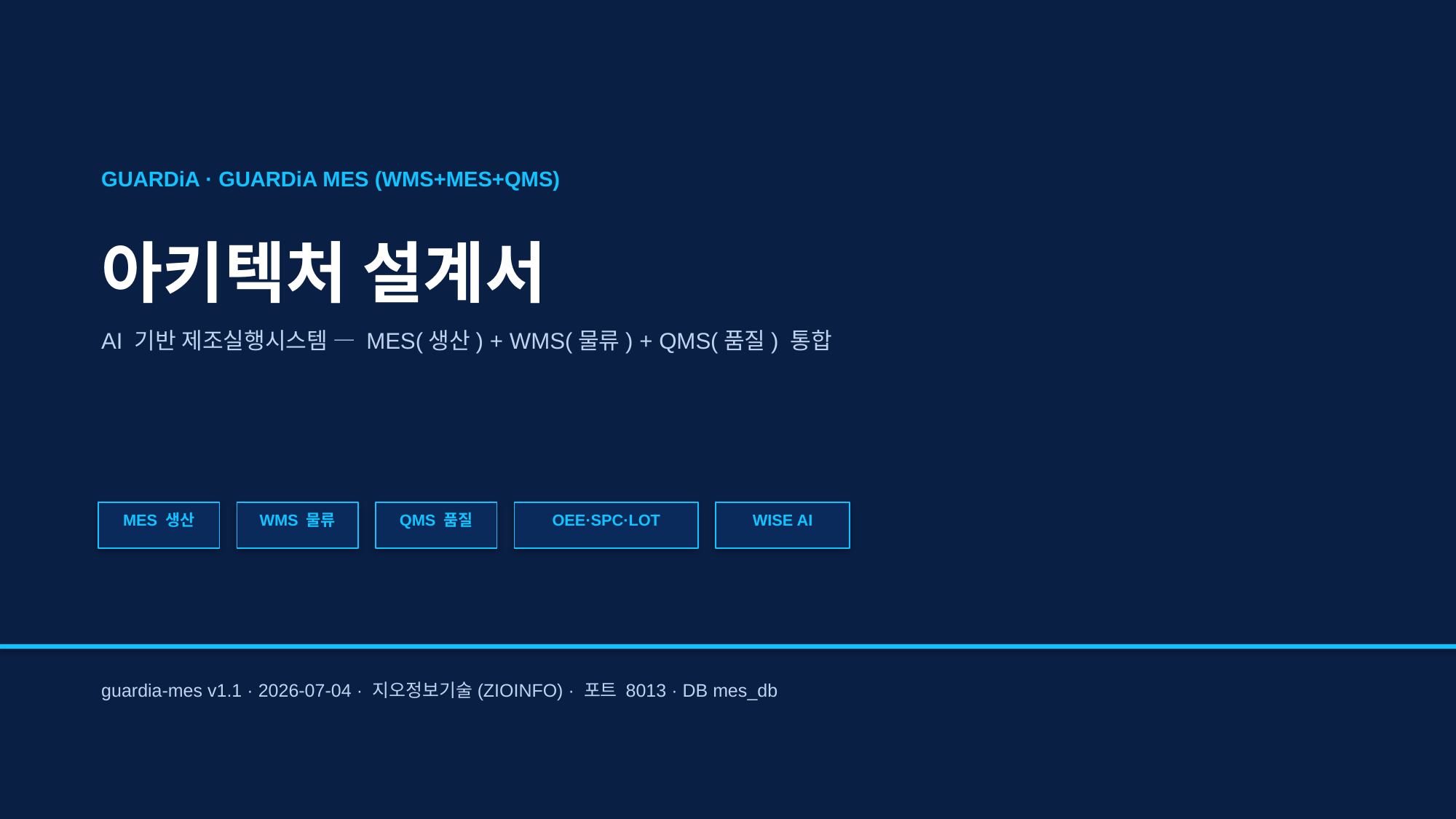

GUARDiA · GUARDiA MES (WMS+MES+QMS)
아키텍처 설계서
AI 기반 제조실행시스템 — MES(생산) + WMS(물류) + QMS(품질) 통합

MES 생산
WMS 물류
QMS 품질
OEE·SPC·LOT
WISE AI

guardia-mes v1.1 · 2026-07-04 · 지오정보기술(ZIOINFO) · 포트 8013 · DB mes_db